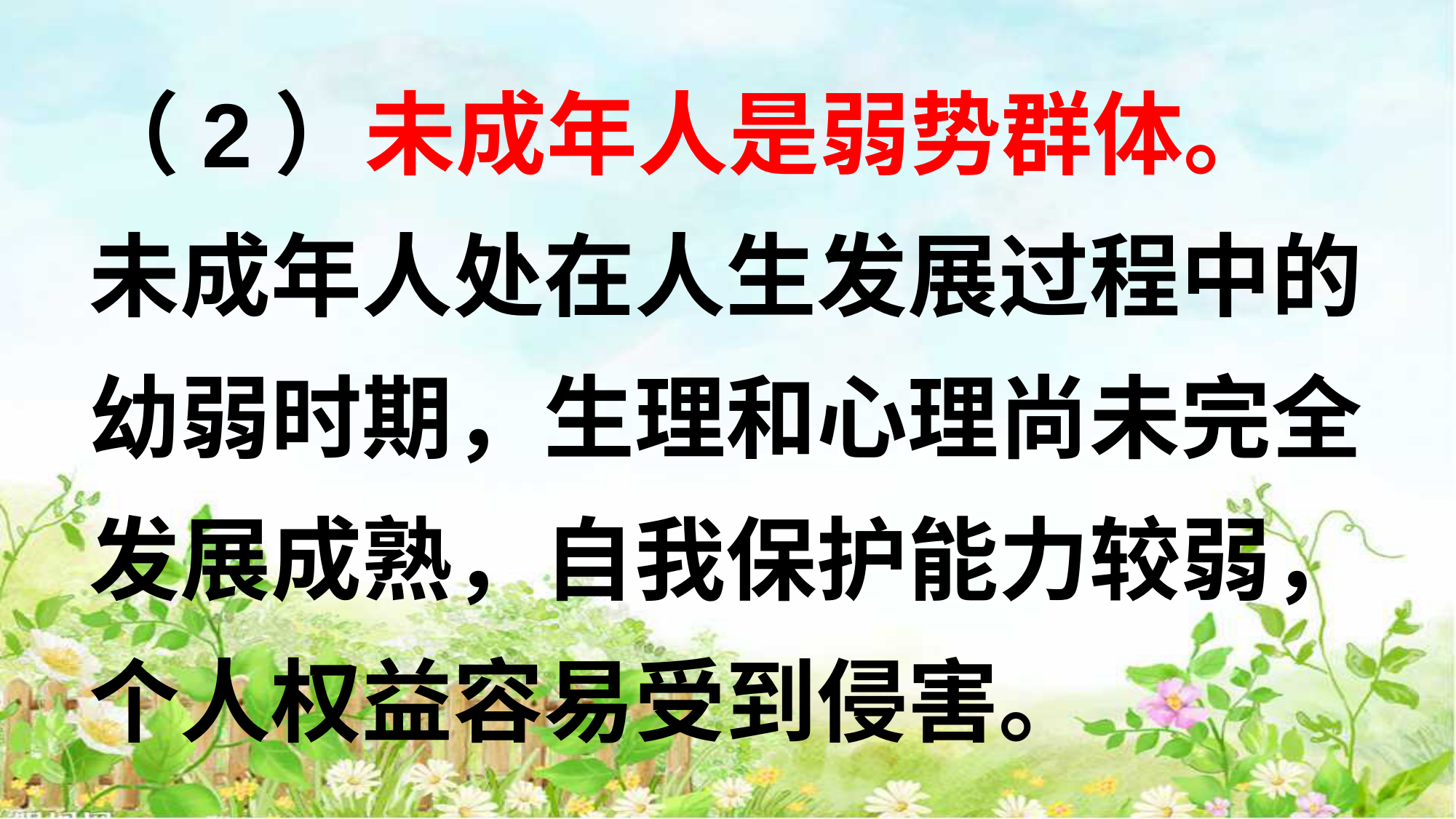

（2）未成年人是弱势群体。
未成年人处在人生发展过程中的幼弱时期，生理和心理尚未完全发展成熟，自我保护能力较弱，个人权益容易受到侵害。